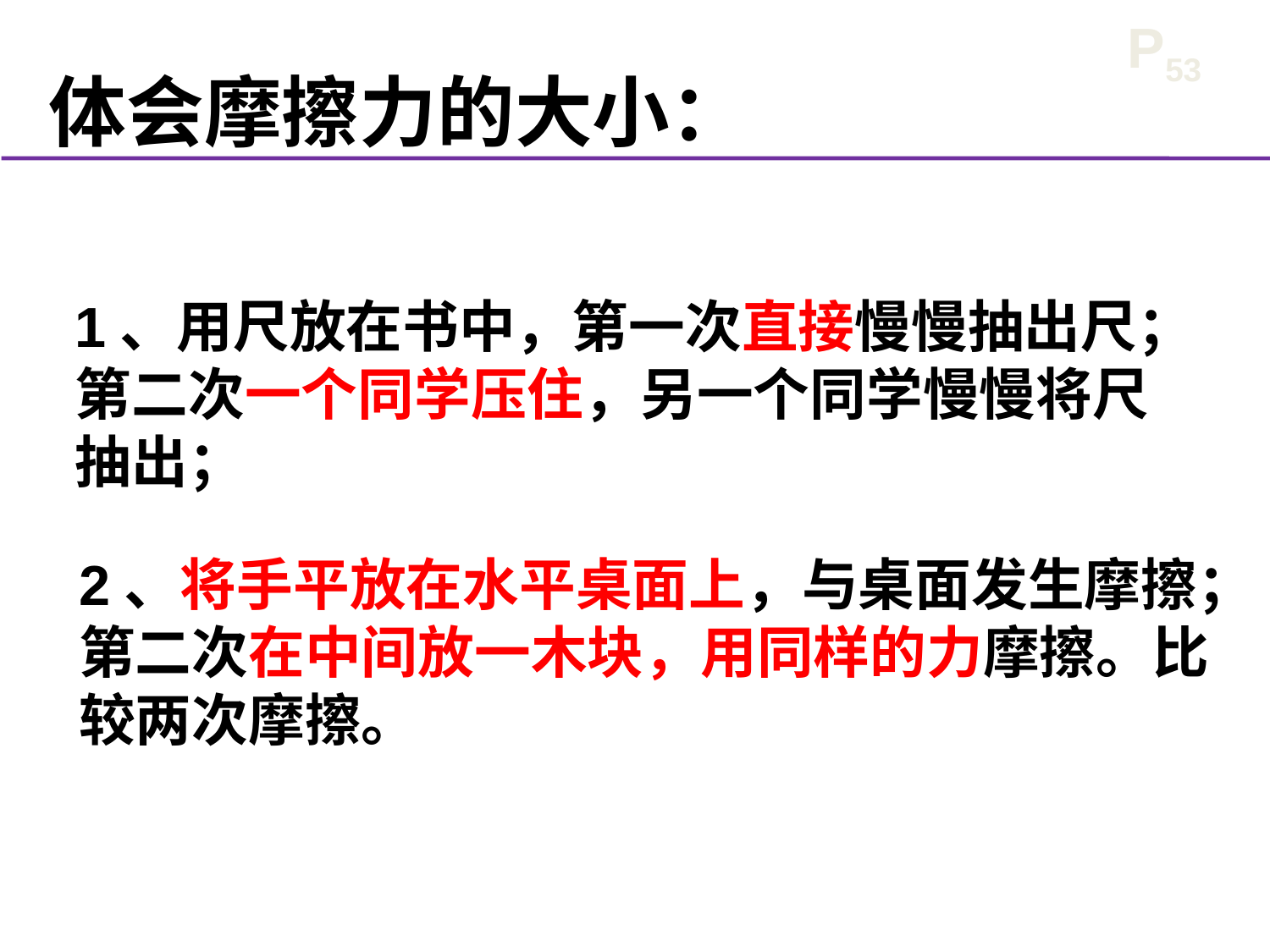

P53
体会摩擦力的大小：

1、用尺放在书中，第一次直接慢慢抽出尺；第二次一个同学压住，另一个同学慢慢将尺抽出；
2、将手平放在水平桌面上，与桌面发生摩擦；第二次在中间放一木块，用同样的力摩擦。比较两次摩擦。